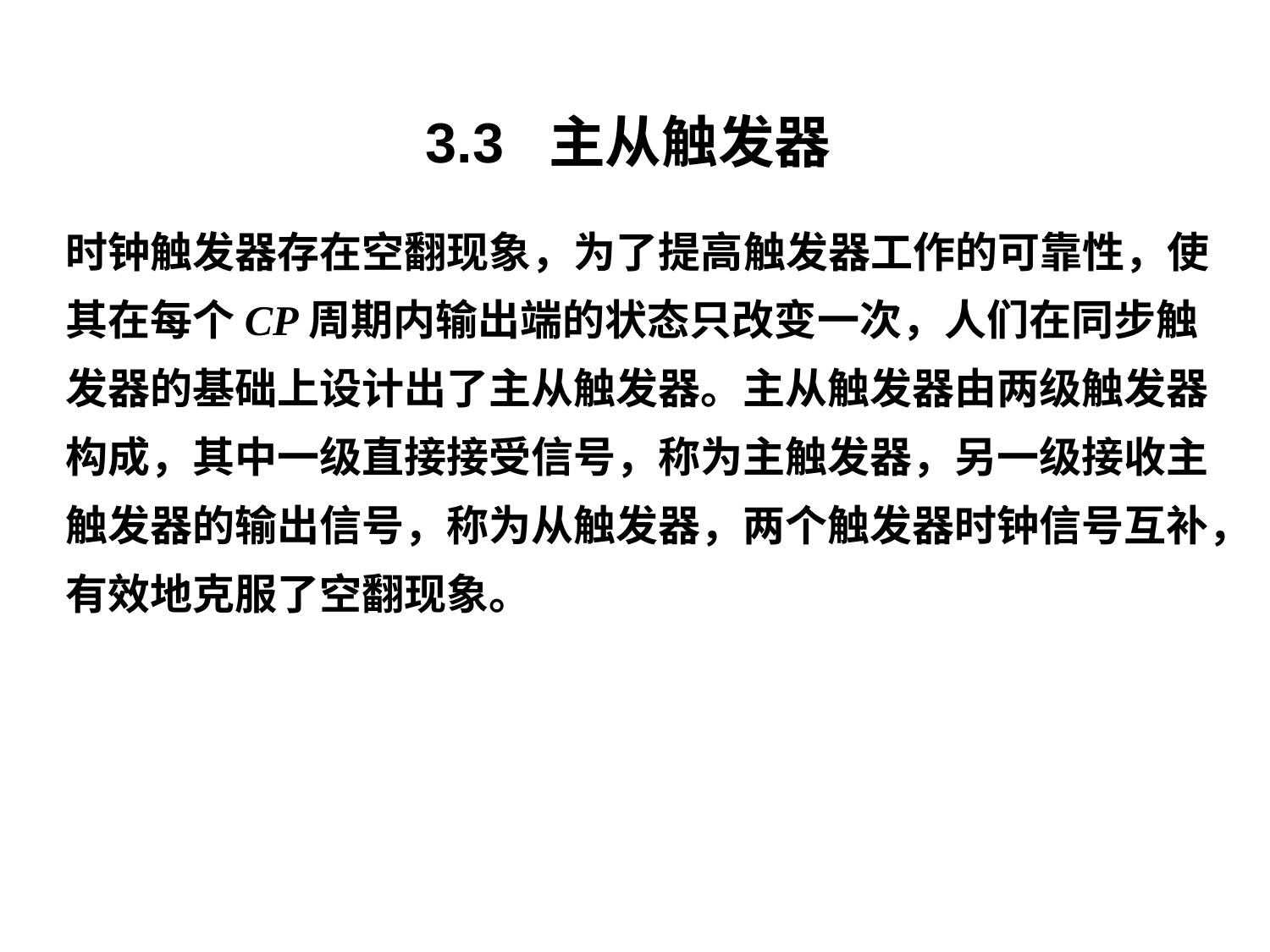

# 3.3  主从触发器
    时钟触发器存在空翻现象，为了提高触发器工作的可靠性，使其在每个CP周期内输出端的状态只改变一次，人们在同步触发器的基础上设计出了主从触发器。主从触发器由两级触发器构成，其中一级直接接受信号，称为主触发器，另一级接收主触发器的输出信号，称为从触发器，两个触发器时钟信号互补，有效地克服了空翻现象。